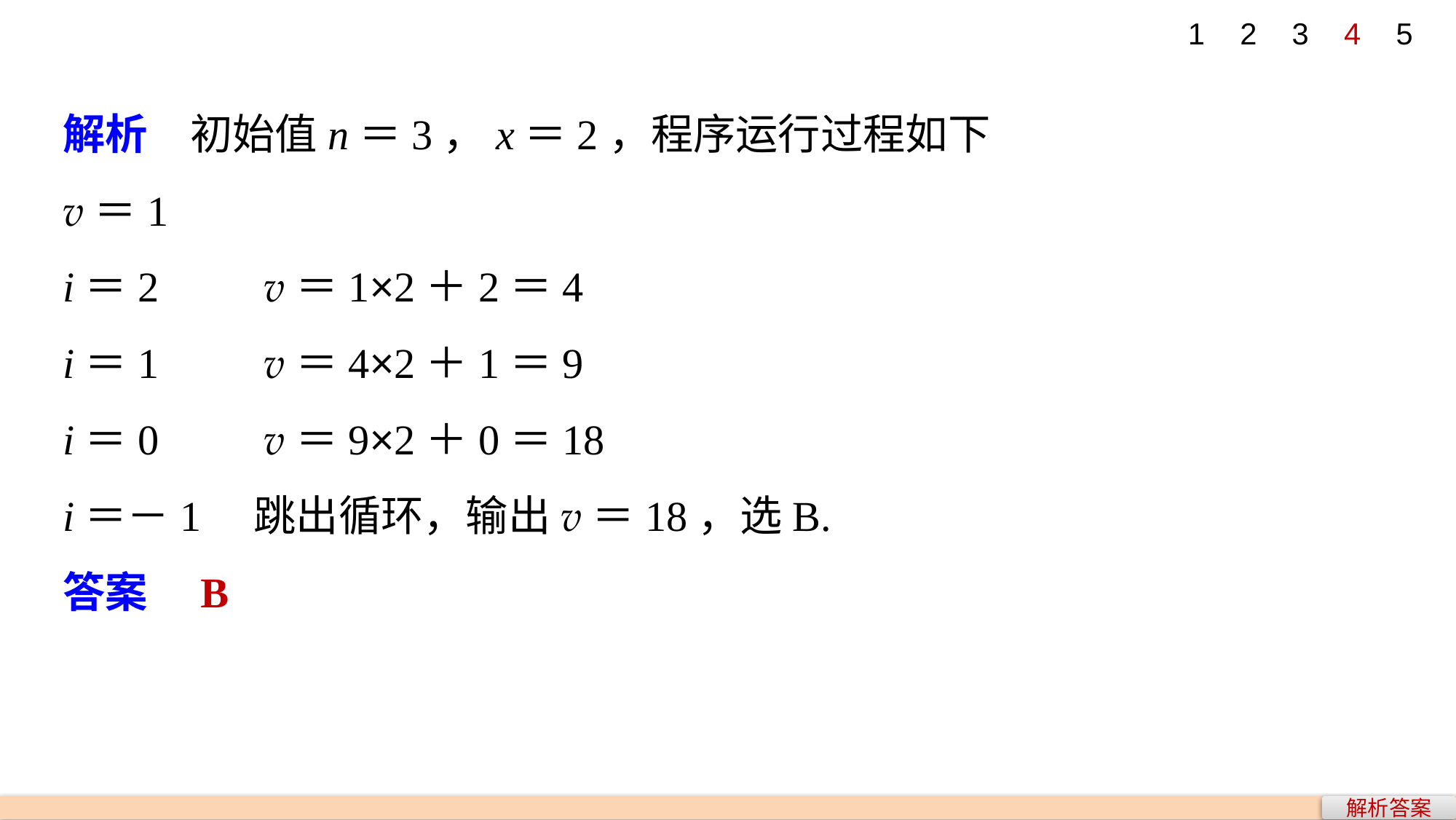

1
2
3
4
5
解析　初始值n＝3，x＝2，程序运行过程如下
v＝1
i＝2　　v＝1×2＋2＝4
i＝1　　v＝4×2＋1＝9
i＝0　　v＝9×2＋0＝18
i＝－1　跳出循环，输出v＝18，选B.
答案　B
解析答案